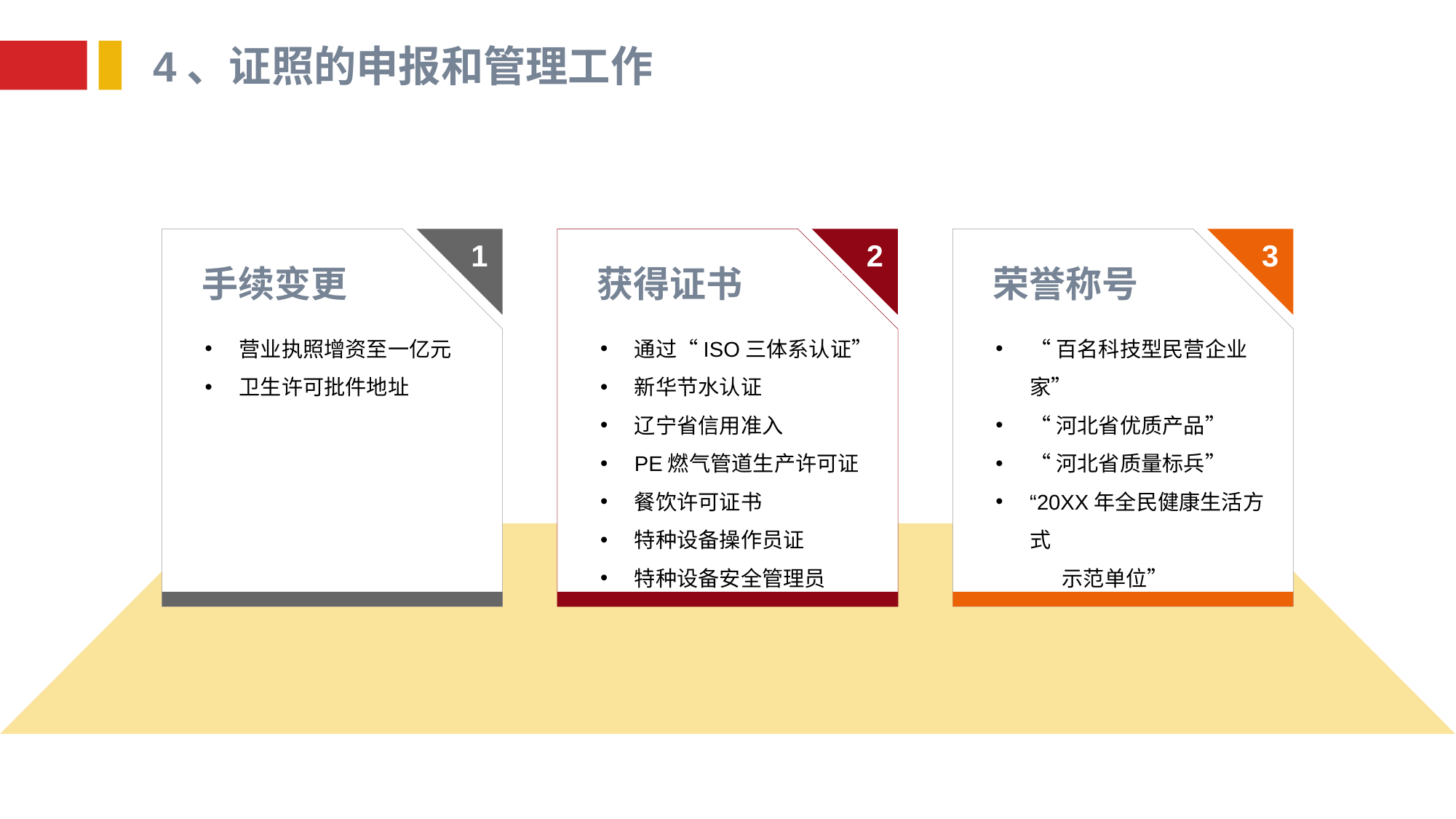

4、证照的申报和管理工作

1

Stylish templates can be a valuable aid to creative professionals.

2
Stylish templates can be a valuable aid to creative professionals.

3

Stylish templates can be a valuable aid to creative professionals.

手续变更
获得证书
荣誉称号
营业执照增资至一亿元
卫生许可批件地址
通过“ISO三体系认证”
新华节水认证
辽宁省信用准入
PE燃气管道生产许可证
餐饮许可证书
特种设备操作员证
特种设备安全管理员
“百名科技型民营企业家”
“河北省优质产品”
“河北省质量标兵”
“20XX年全民健康生活方式
             示范单位”